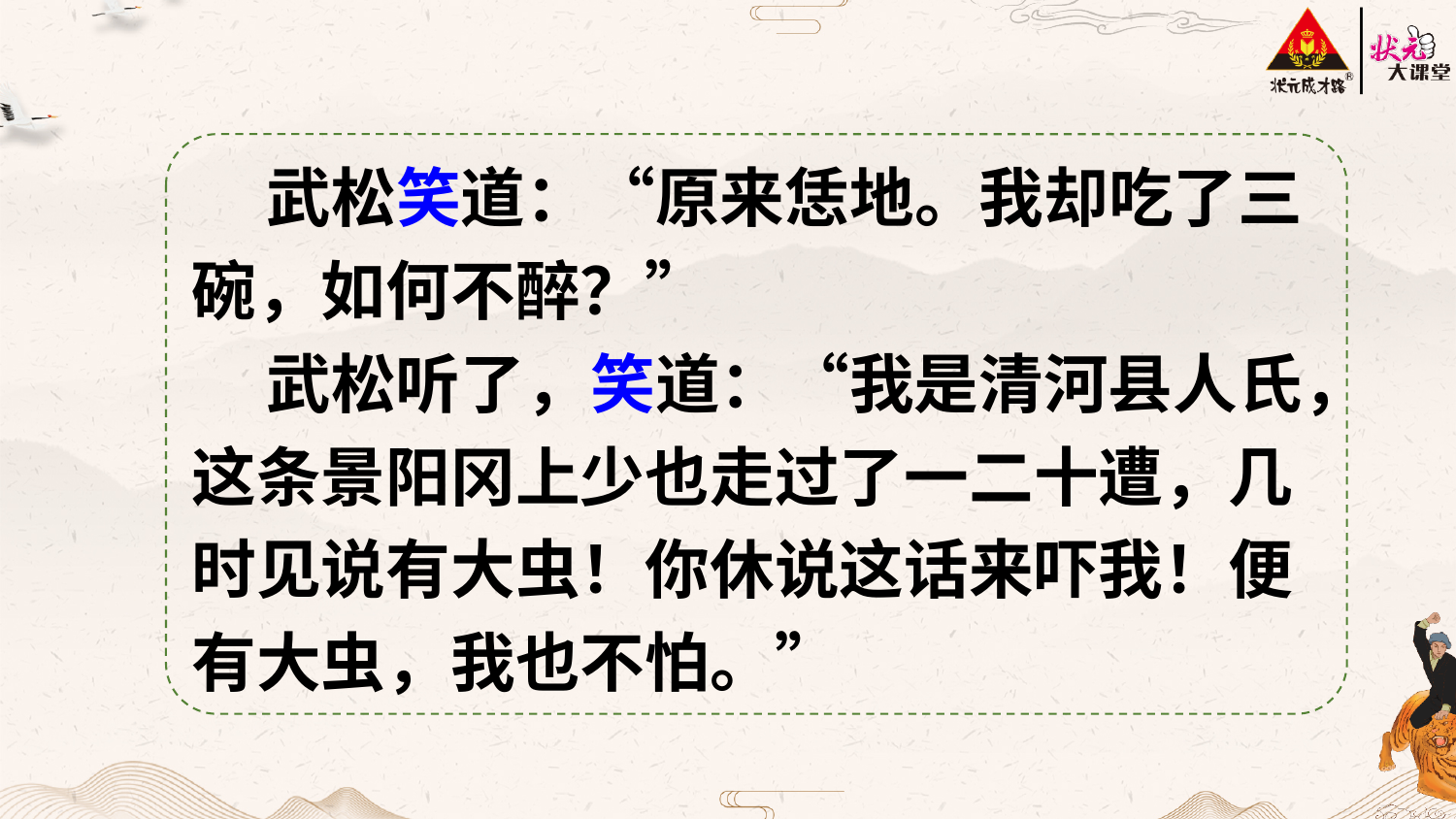

武松笑道：“原来恁地。我却吃了三碗，如何不醉？”
    武松听了，笑道：“我是清河县人氏，这条景阳冈上少也走过了一二十遭，几时见说有大虫！你休说这话来吓我！便有大虫，我也不怕。”